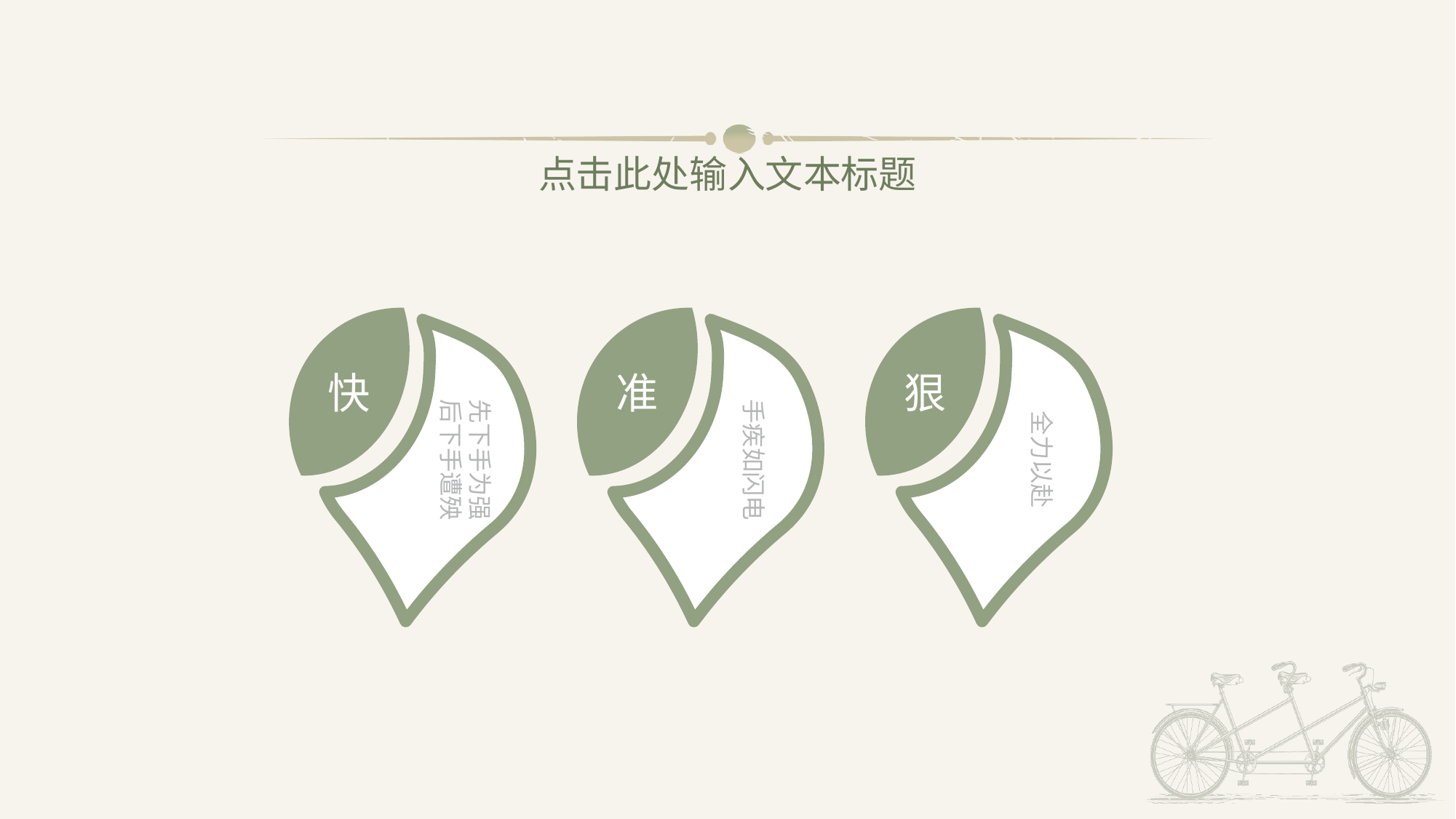

点击此处输入文本标题
快
准
狠
先下手为强
后下手遭殃
手疾如闪电
全力以赴